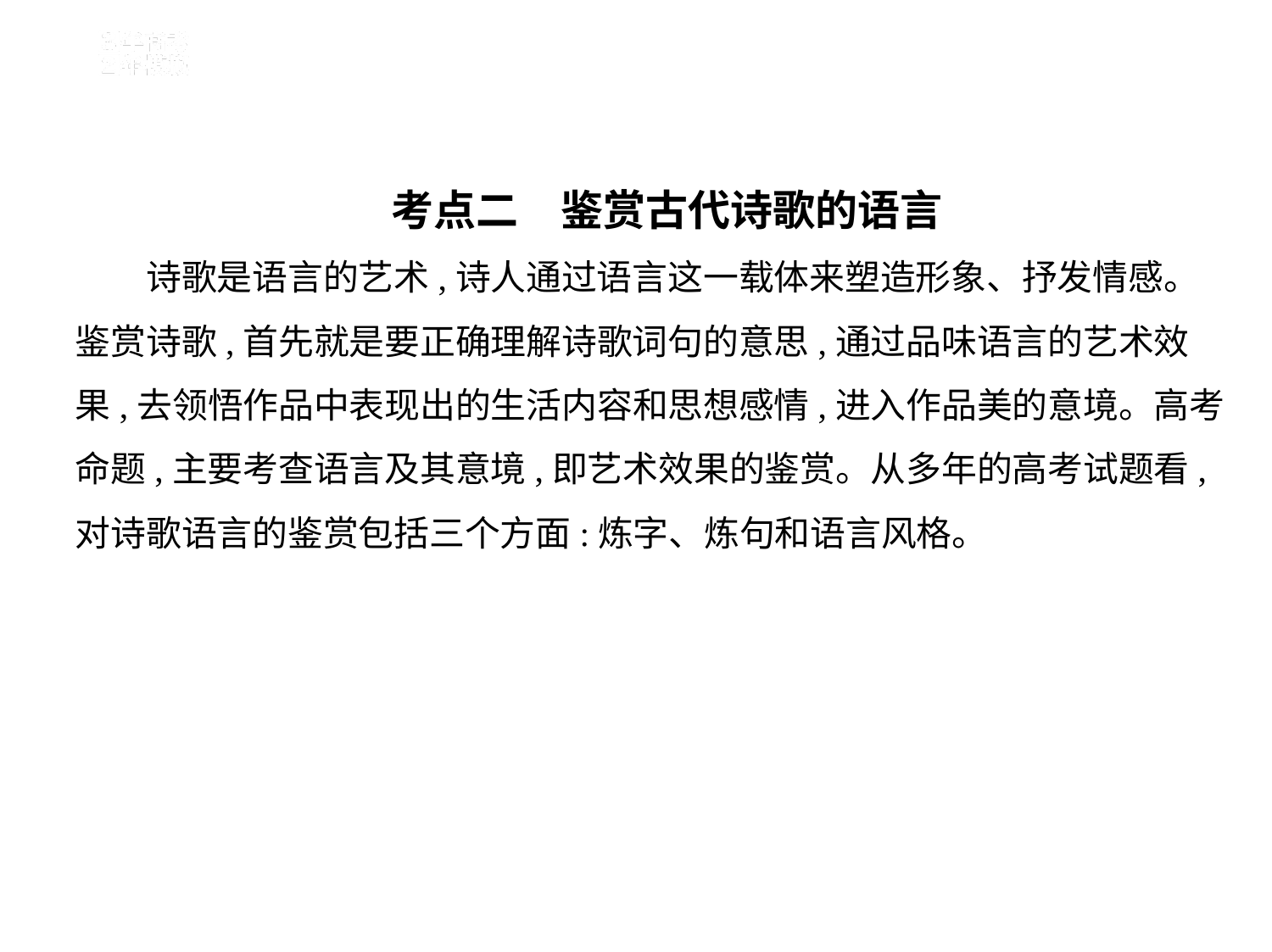

考点二　鉴赏古代诗歌的语言
　　诗歌是语言的艺术,诗人通过语言这一载体来塑造形象、抒发情感。
鉴赏诗歌,首先就是要正确理解诗歌词句的意思,通过品味语言的艺术效
果,去领悟作品中表现出的生活内容和思想感情,进入作品美的意境。高考
命题,主要考查语言及其意境,即艺术效果的鉴赏。从多年的高考试题看,
对诗歌语言的鉴赏包括三个方面:炼字、炼句和语言风格。